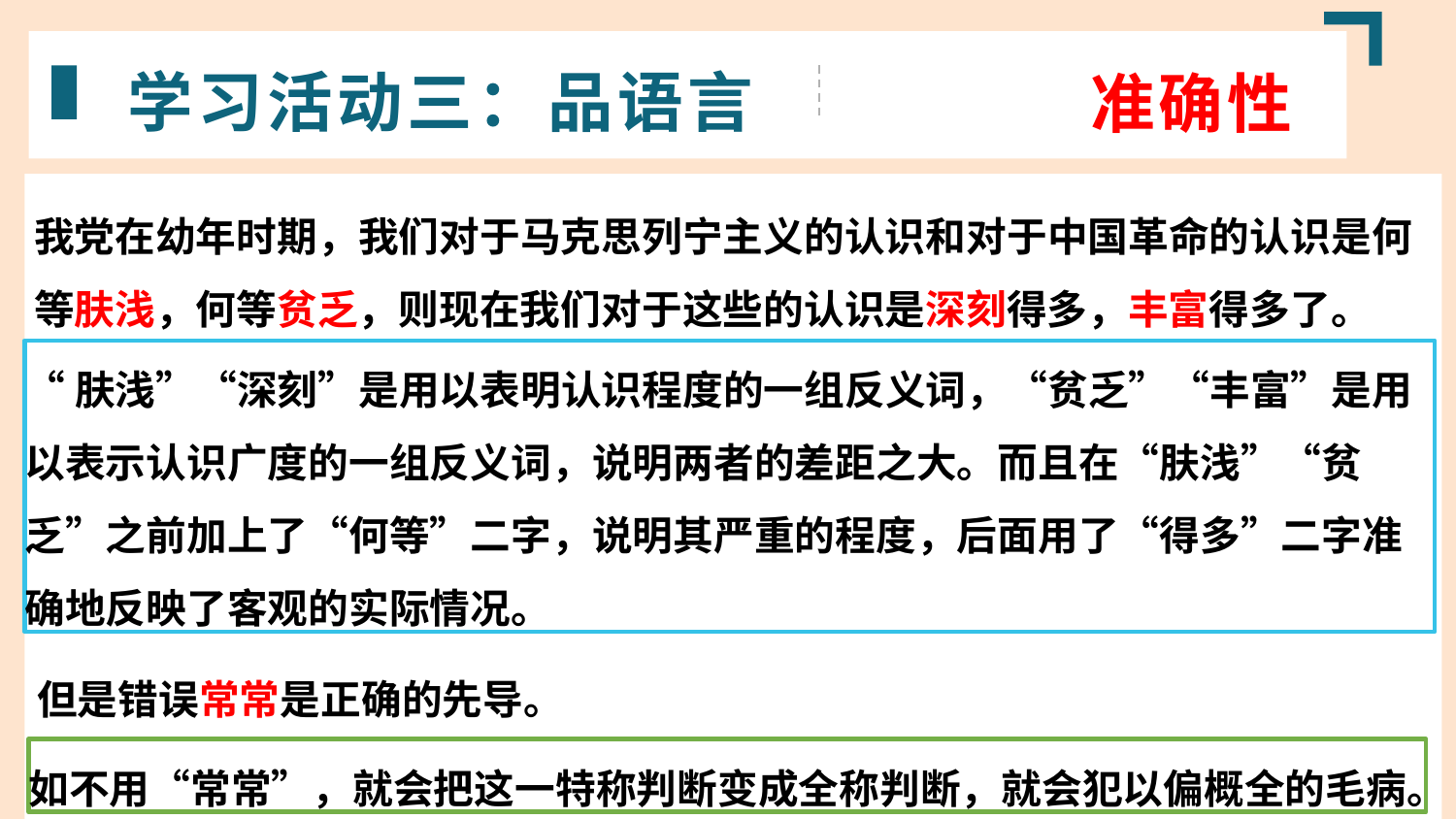

学习活动三：品语言
准确性

我党在幼年时期，我们对于马克思列宁主义的认识和对于中国革命的认识是何等肤浅，何等贫乏，则现在我们对于这些的认识是深刻得多，丰富得多了。
“肤浅”“深刻”是用以表明认识程度的一组反义词，“贫乏”“丰富”是用以表示认识广度的一组反义词，说明两者的差距之大。而且在“肤浅”“贫乏”之前加上了“何等”二字，说明其严重的程度，后面用了“得多”二字准确地反映了客观的实际情况。
但是错误常常是正确的先导。
如不用“常常”，就会把这一特称判断变成全称判断，就会犯以偏概全的毛病。